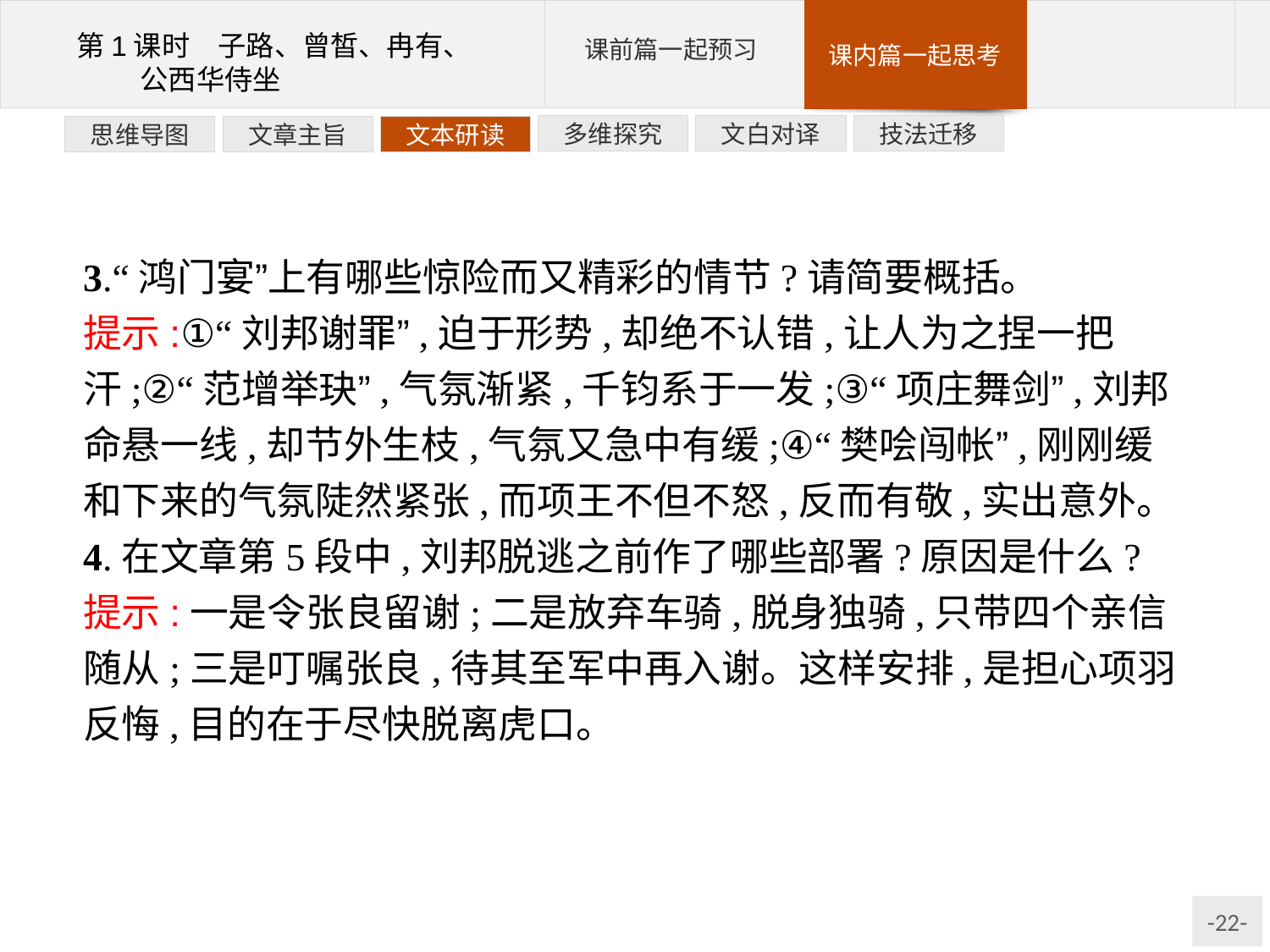

技法迁移
文白对译
多维探究
文本研读
文章主旨
思维导图
3.“鸿门宴”上有哪些惊险而又精彩的情节?请简要概括。
提示:①“刘邦谢罪”,迫于形势,却绝不认错,让人为之捏一把汗;②“范增举玦”,气氛渐紧,千钧系于一发;③“项庄舞剑”,刘邦命悬一线,却节外生枝,气氛又急中有缓;④“樊哙闯帐”,刚刚缓和下来的气氛陡然紧张,而项王不但不怒,反而有敬,实出意外。
4.在文章第5段中,刘邦脱逃之前作了哪些部署?原因是什么?
提示:一是令张良留谢;二是放弃车骑,脱身独骑,只带四个亲信随从;三是叮嘱张良,待其至军中再入谢。这样安排,是担心项羽反悔,目的在于尽快脱离虎口。